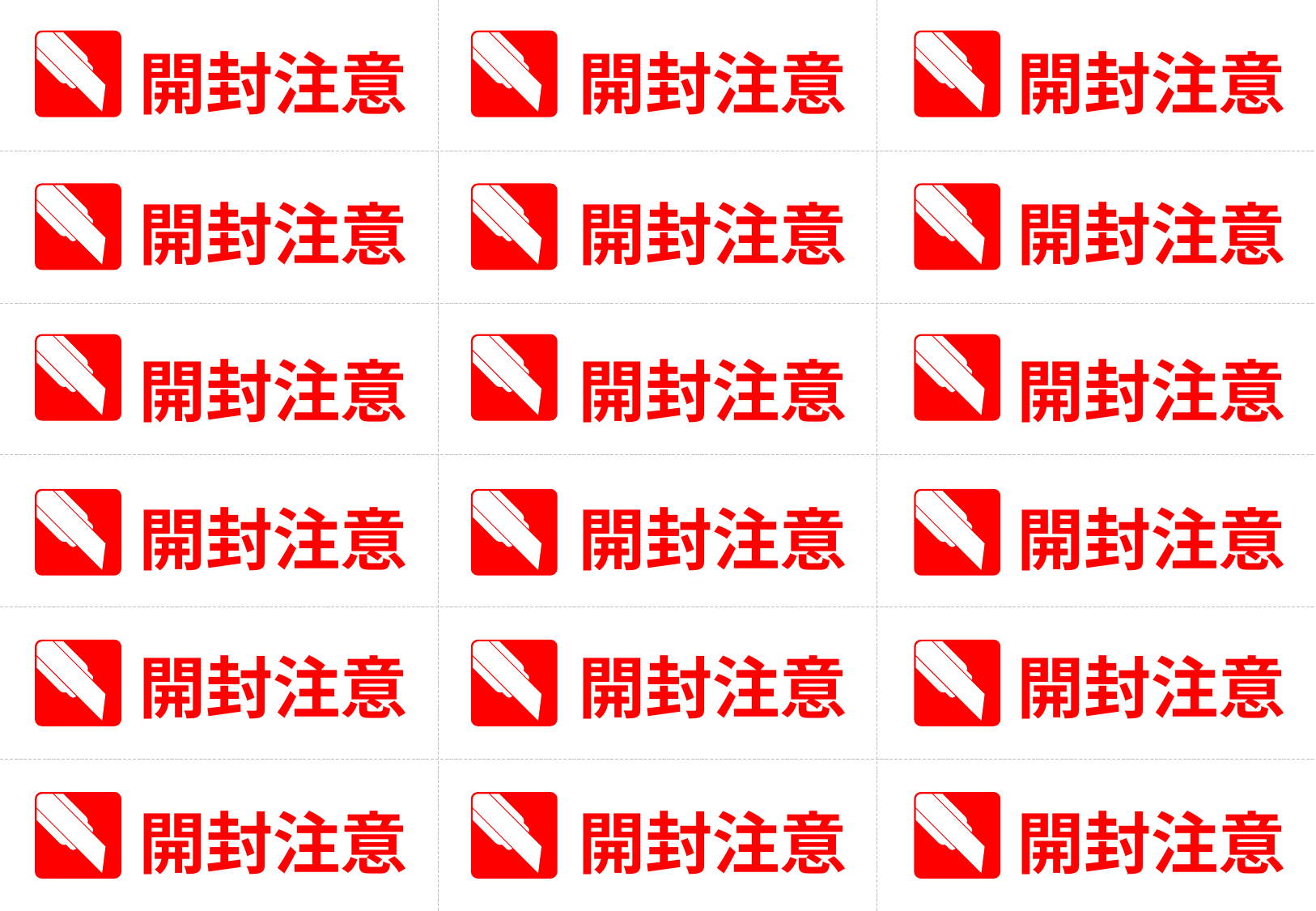

開封注意
開封注意
開封注意

開封注意
開封注意
開封注意

開封注意
開封注意
開封注意

開封注意
開封注意
開封注意

開封注意
開封注意
開封注意

開封注意
開封注意
開封注意